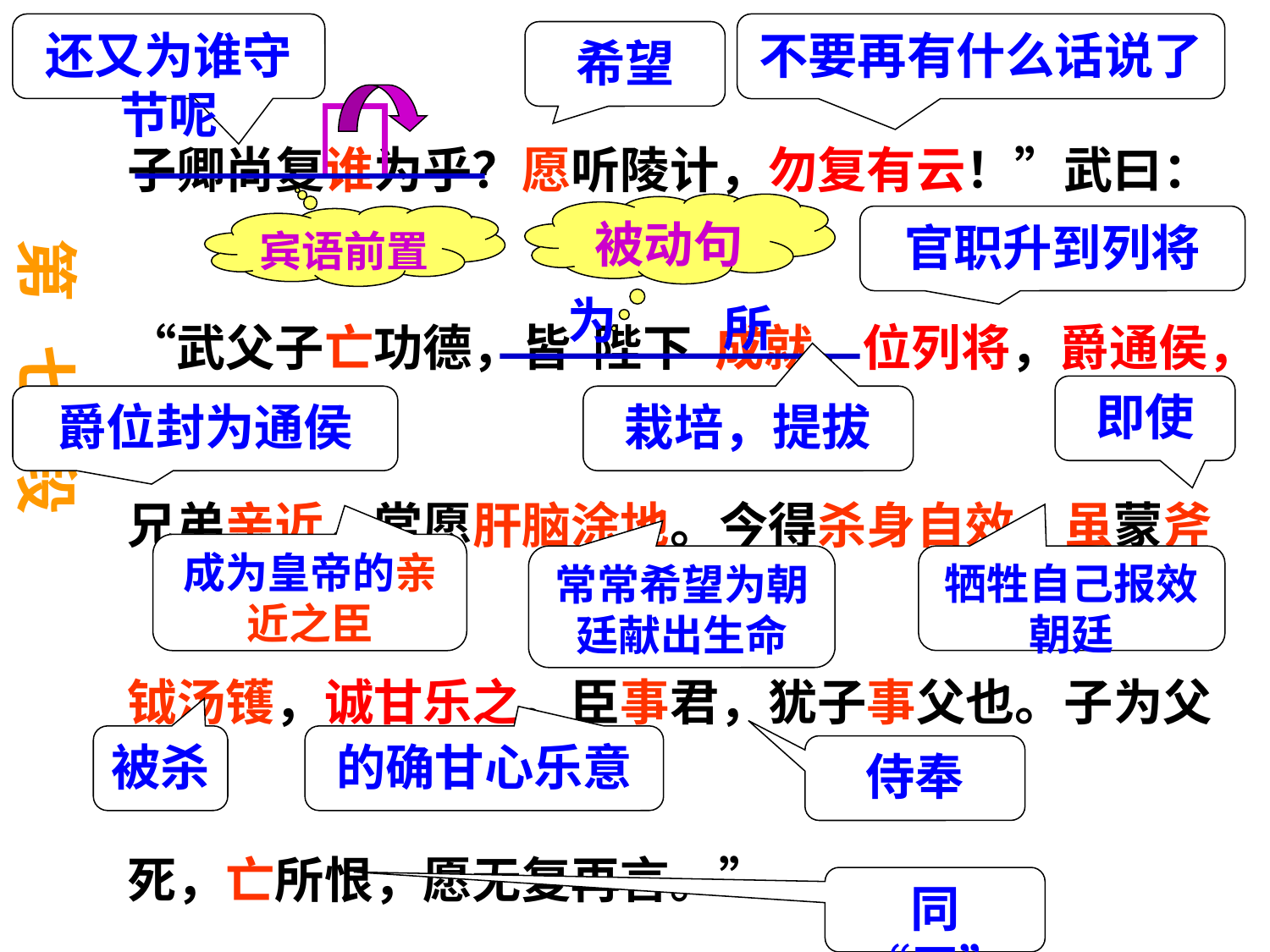

子卿尚复谁为乎？愿听陵计，勿复有云！”武曰：“武父子亡功德，皆  陛下  成就，位列将，爵通侯，兄弟亲近，常愿肝脑涂地。今得杀身自效，虽蒙斧钺汤镬，诚甘乐之。臣事君，犹子事父也。子为父死，亡所恨，愿无复再言。”
还又为谁守节呢
不要再有什么话说了
希望

被动句
宾语前置
官职升到列将
第   七   段
为
所

即使
爵位封为通侯
栽培，提拔
成为皇帝的亲近之臣
常常希望为朝廷献出生命
牺牲自己报效朝廷
被杀
的确甘心乐意
侍奉
同“无”